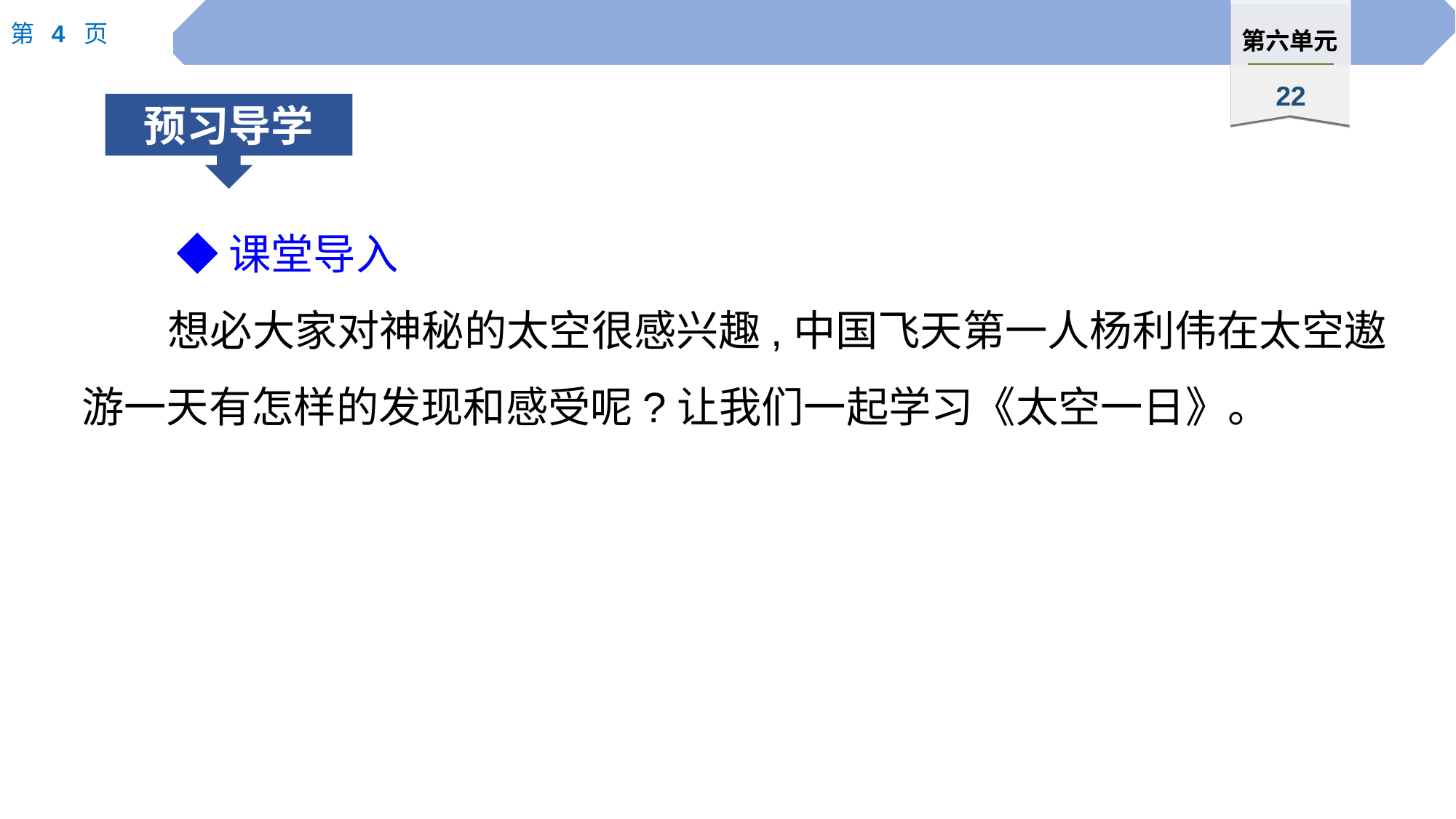

◆课堂导入

想必大家对神秘的太空很感兴趣,中国飞天第一人杨利伟在太空遨游一天有怎样的发现和感受呢?让我们一起学习《太空一日》。